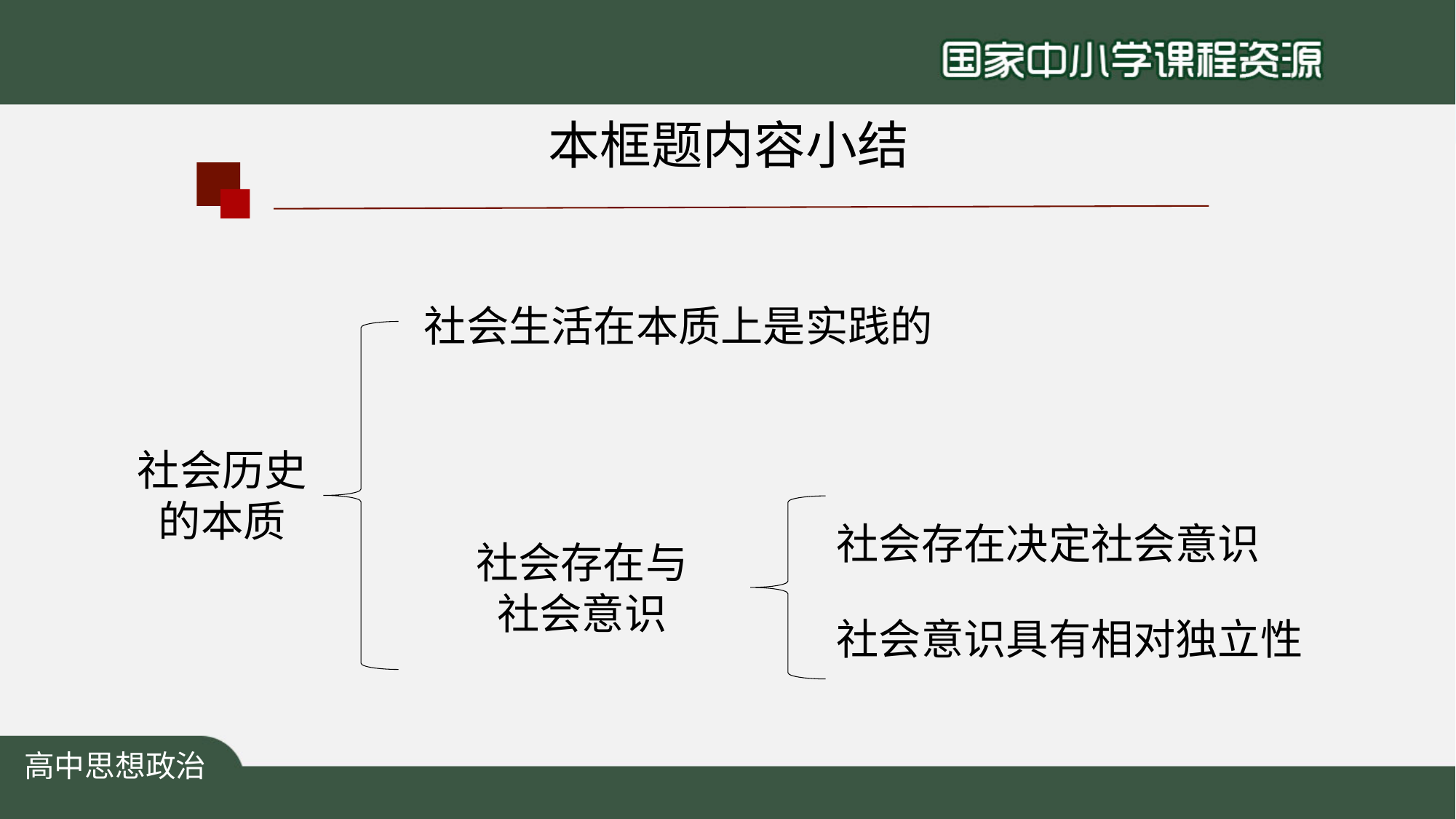

本框题内容小结

社会生活在本质上是实践的

社会历史的本质

社会存在决定社会意识
社会存在与
社会意识
社会意识具有相对独立性